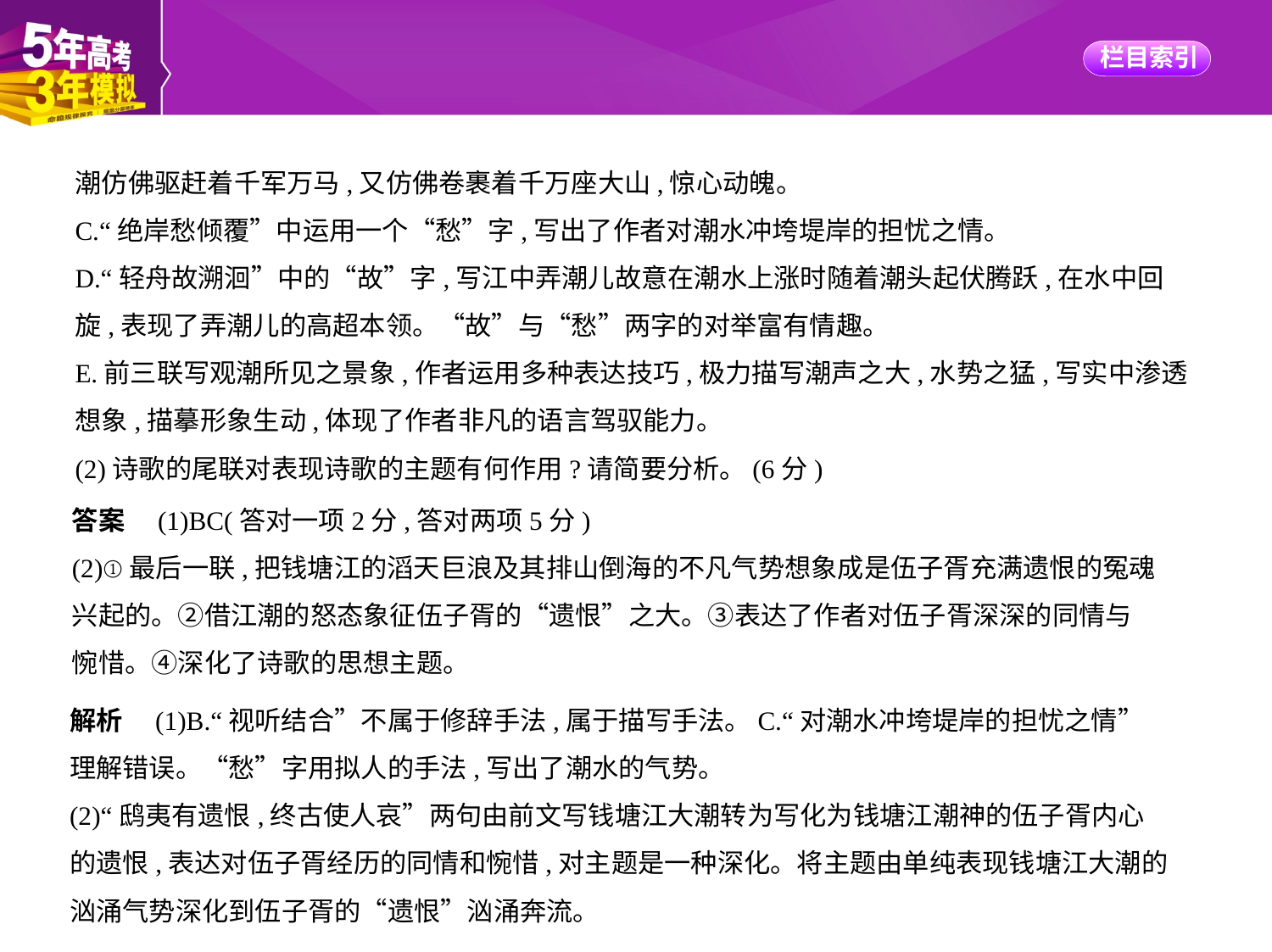

潮仿佛驱赶着千军万马,又仿佛卷裹着千万座大山,惊心动魄。
C.“绝岸愁倾覆”中运用一个“愁”字,写出了作者对潮水冲垮堤岸的担忧之情。
D.“轻舟故溯洄”中的“故”字,写江中弄潮儿故意在潮水上涨时随着潮头起伏腾跃,在水中回
旋,表现了弄潮儿的高超本领。“故”与“愁”两字的对举富有情趣。
E.前三联写观潮所见之景象,作者运用多种表达技巧,极力描写潮声之大,水势之猛,写实中渗透
想象,描摹形象生动,体现了作者非凡的语言驾驭能力。
(2)诗歌的尾联对表现诗歌的主题有何作用?请简要分析。(6分)
答案　(1)BC(答对一项2分,答对两项5分)
(2)①最后一联,把钱塘江的滔天巨浪及其排山倒海的不凡气势想象成是伍子胥充满遗恨的冤魂
兴起的。②借江潮的怒态象征伍子胥的“遗恨”之大。③表达了作者对伍子胥深深的同情与
惋惜。④深化了诗歌的思想主题。
解析　(1)B.“视听结合”不属于修辞手法,属于描写手法。C.“对潮水冲垮堤岸的担忧之情”
理解错误。“愁”字用拟人的手法,写出了潮水的气势。
(2)“鸱夷有遗恨,终古使人哀”两句由前文写钱塘江大潮转为写化为钱塘江潮神的伍子胥内心
的遗恨,表达对伍子胥经历的同情和惋惜,对主题是一种深化。将主题由单纯表现钱塘江大潮的
汹涌气势深化到伍子胥的“遗恨”汹涌奔流。